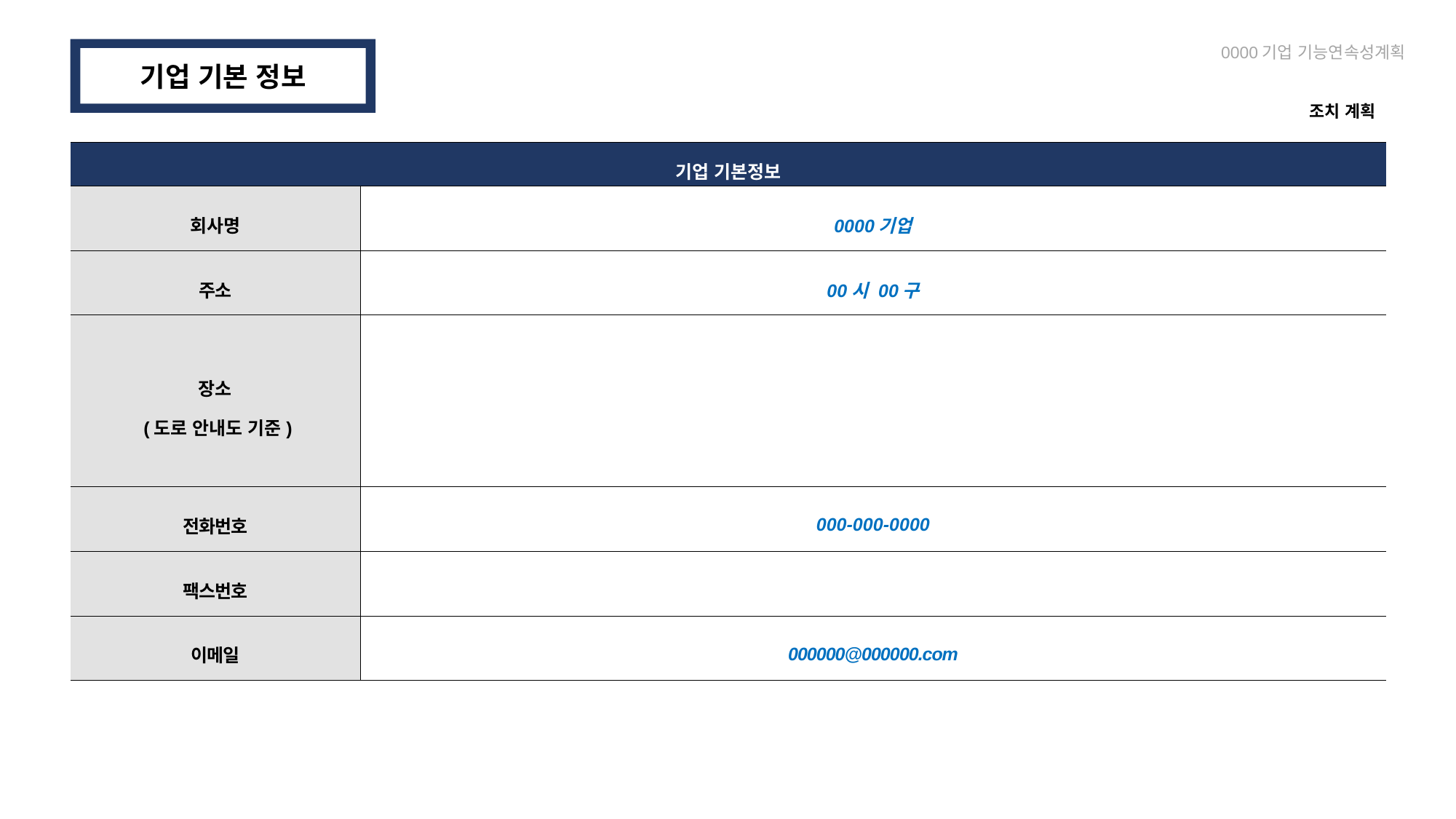

0000기업 기능연속성계획

기업 기본 정보
조치 계획
| 기업 기본정보 |  |
| --- | --- |
| 회사명 | 0000기업 |
| 주소 | 00시 00구 |
| 장소 (도로 안내도 기준) |  |
| 전화번호 | 000-000-0000 |
| 팩스번호 |  |
| 이메일 | 000000@000000.com |